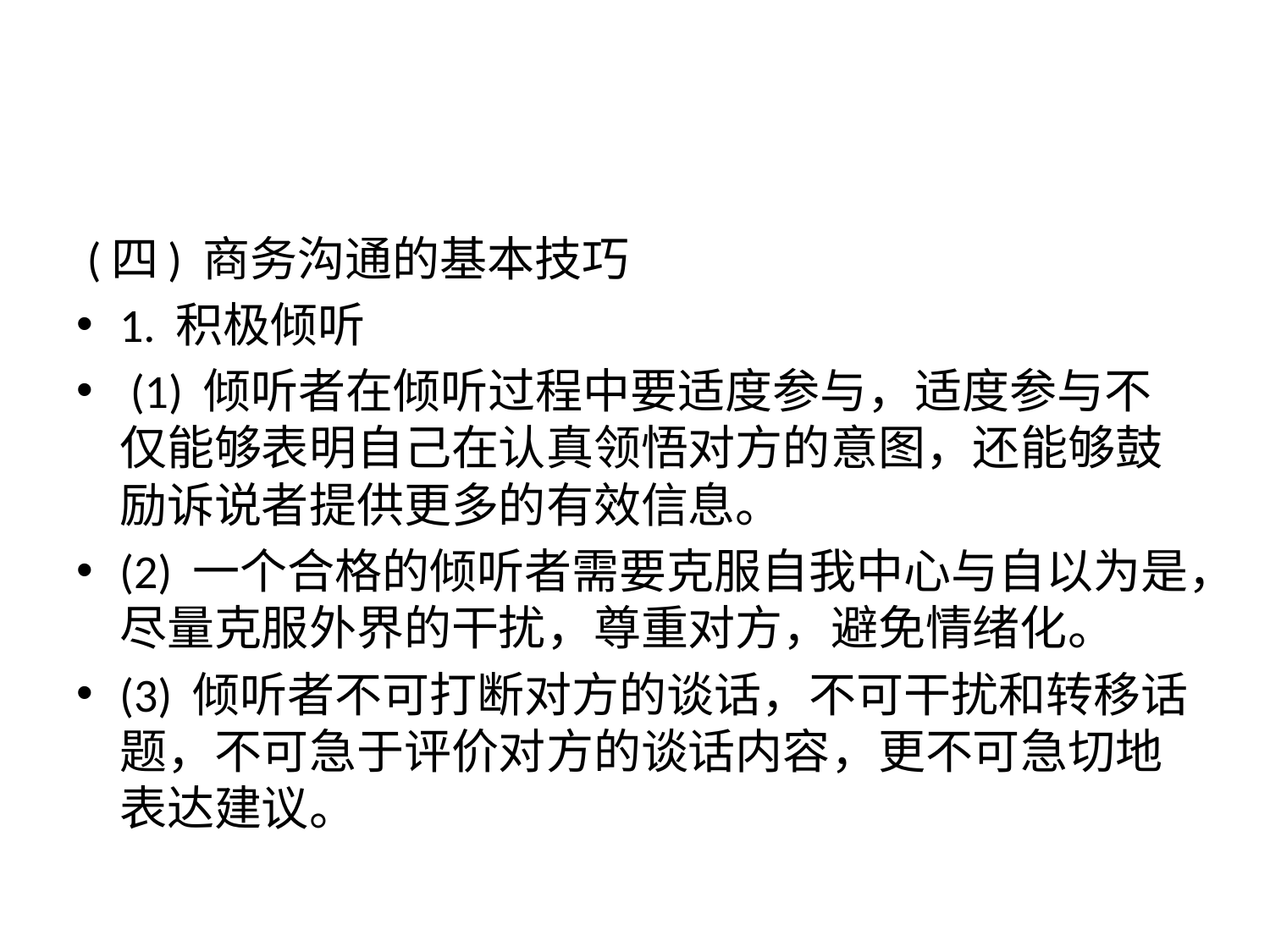

#
 (四) 商务沟通的基本技巧
1. 积极倾听
 (1) 倾听者在倾听过程中要适度参与，适度参与不仅能够表明自己在认真领悟对方的意图，还能够鼓励诉说者提供更多的有效信息。
(2) 一个合格的倾听者需要克服自我中心与自以为是，尽量克服外界的干扰，尊重对方，避免情绪化。
(3) 倾听者不可打断对方的谈话，不可干扰和转移话题，不可急于评价对方的谈话内容，更不可急切地表达建议。